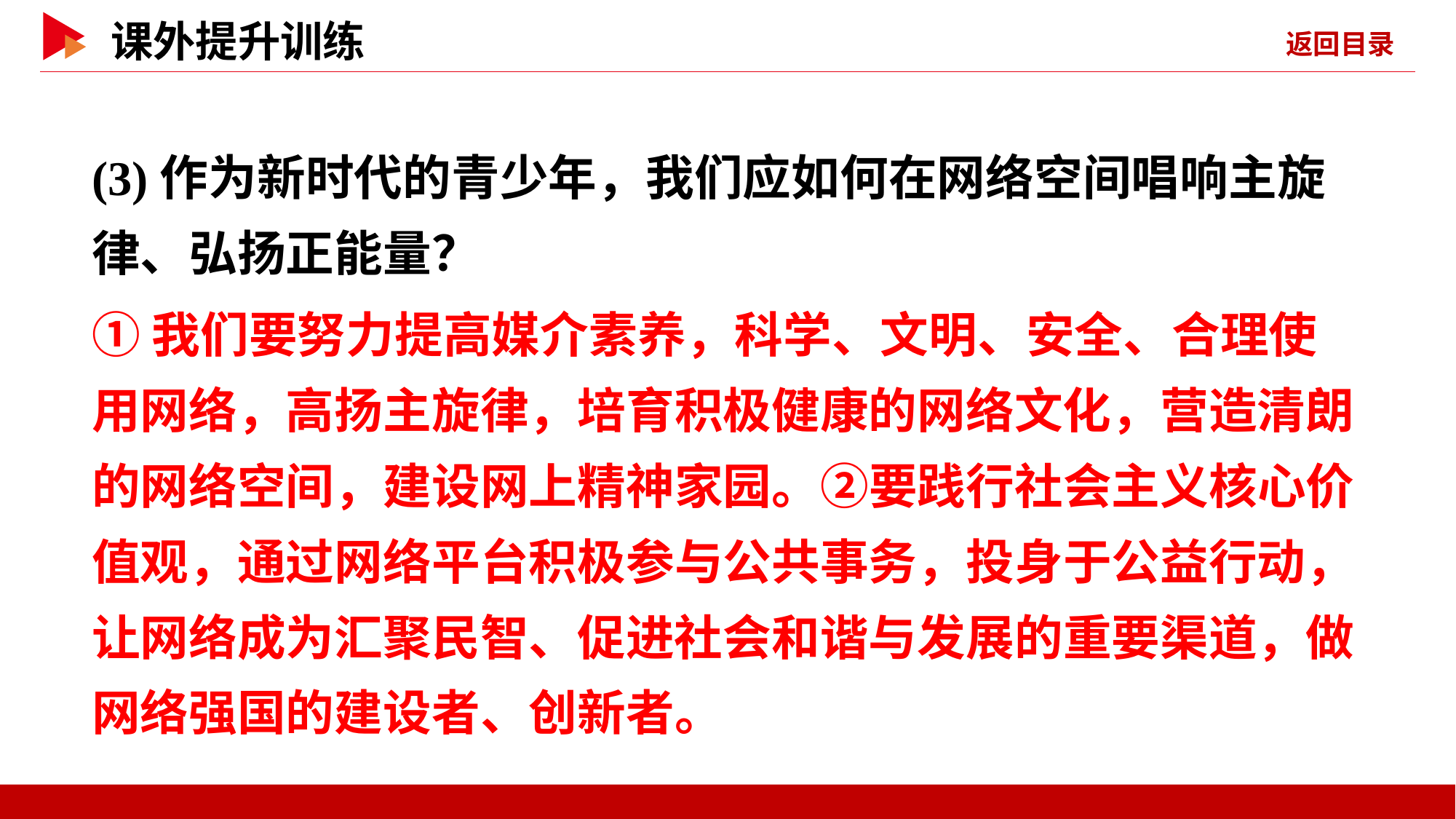

(3)作为新时代的青少年，我们应如何在网络空间唱响主旋律、弘扬正能量？
①我们要努力提高媒介素养，科学、文明、安全、合理使用网络，高扬主旋律，培育积极健康的网络文化，营造清朗的网络空间，建设网上精神家园。②要践行社会主义核心价值观，通过网络平台积极参与公共事务，投身于公益行动，让网络成为汇聚民智、促进社会和谐与发展的重要渠道，做网络强国的建设者、创新者。